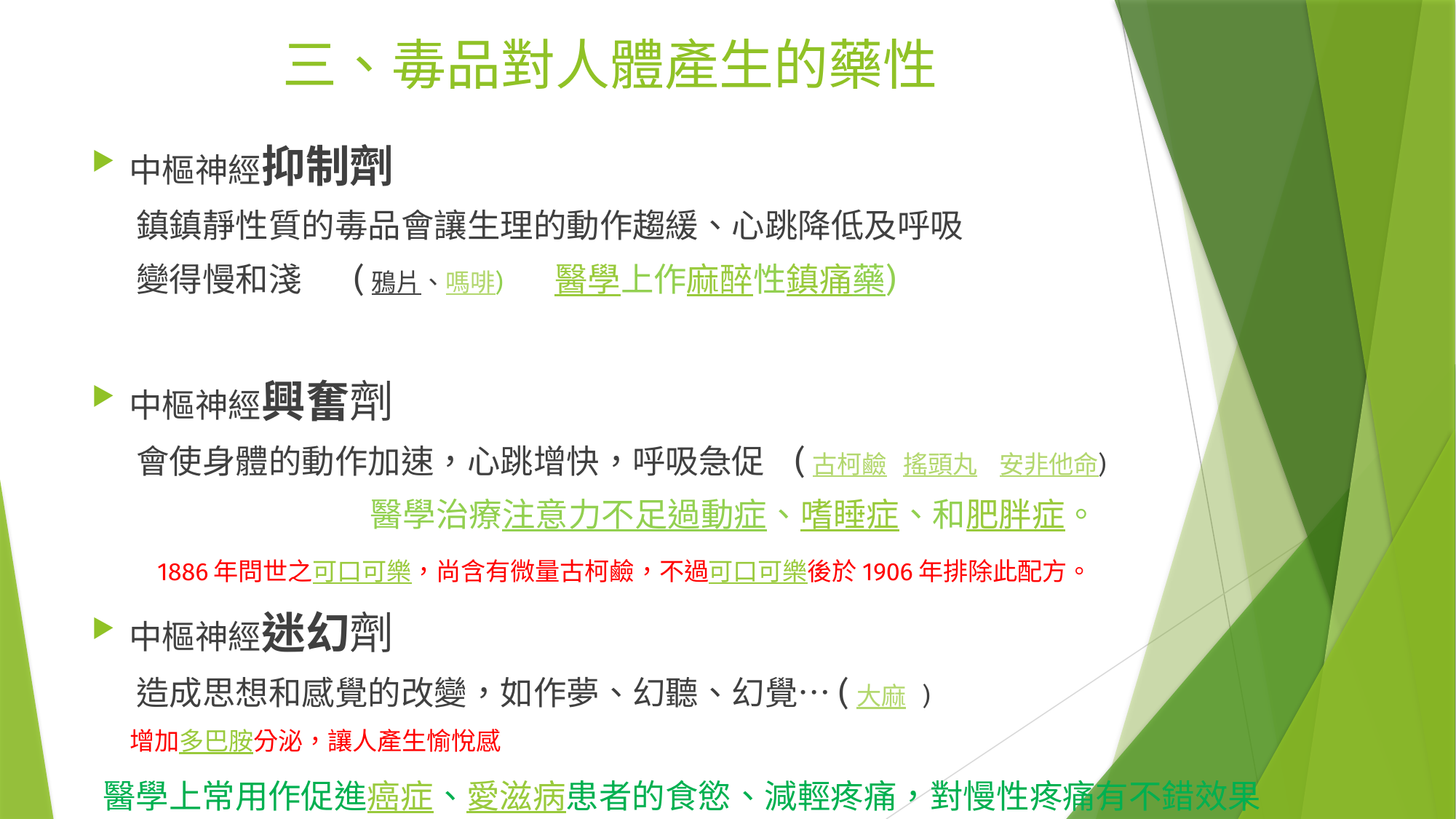

# 三、毒品對人體產生的藥性
中樞神經抑制劑
     鎮鎮靜性質的毒品會讓生理的動作趨緩、心跳降低及呼吸
     變得慢和淺      (鴉片、嗎啡)       醫學上作麻醉性鎮痛藥)

中樞神經興奮劑
     會使身體的動作加速，心跳增快，呼吸急促   (古柯鹼   搖頭丸    安非他命)
                                                  醫學治療注意力不足過動症、嗜睡症、和肥胖症。
          1886年問世之可口可樂，尚含有微量古柯鹼，不過可口可樂後於1906年排除此配方。
中樞神經迷幻劑
     造成思想和感覺的改變，如作夢、幻聽、幻覺…(大麻  )
      增加多巴胺分泌，讓人產生愉悅感
 醫學上常用作促進癌症、愛滋病患者的食慾、減輕疼痛，對慢性疼痛有不錯效果